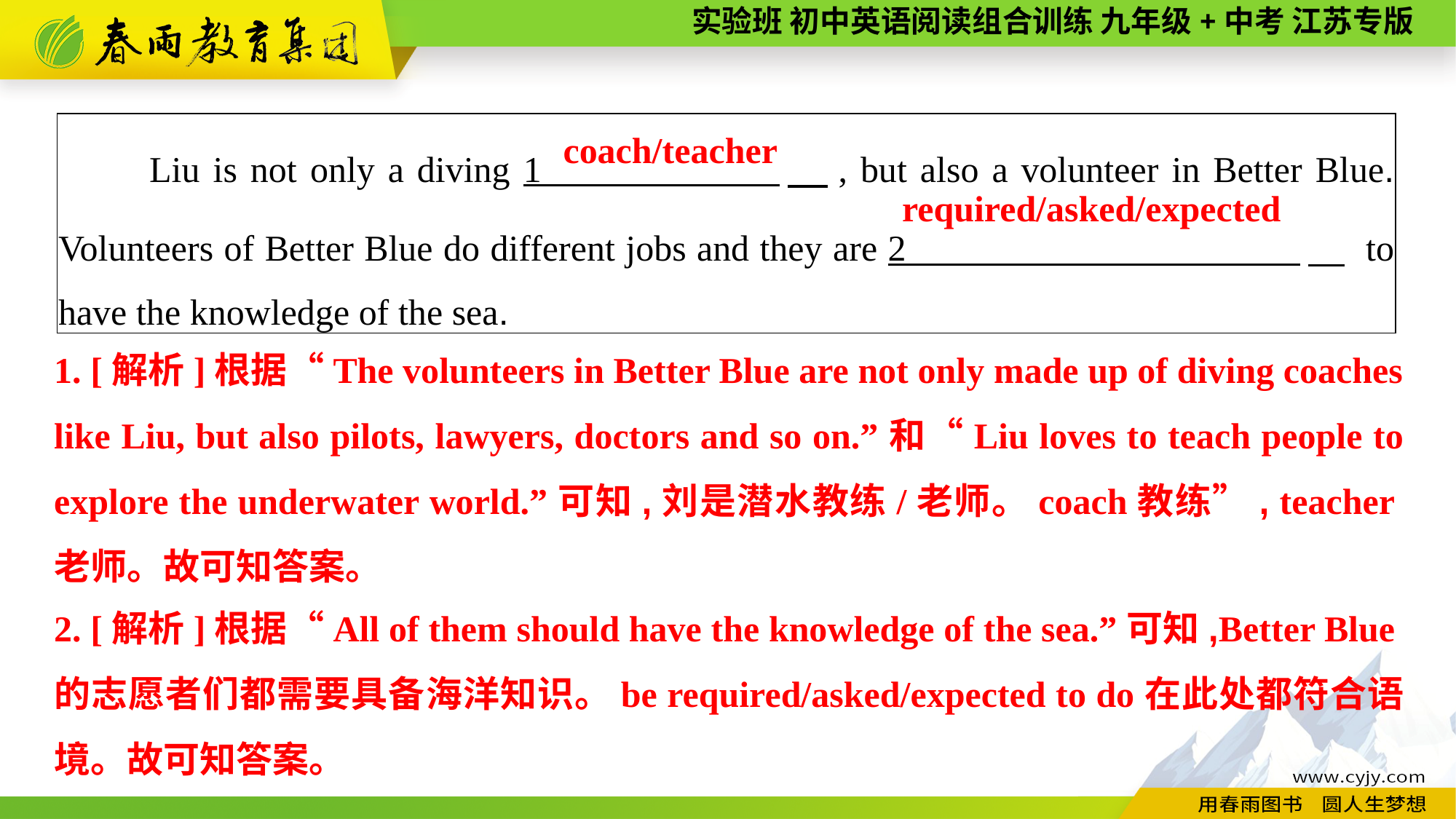

| Liu is not only a diving 1 　, but also a volunteer in Better Blue. Volunteers of Better Blue do different jobs and they are 2 　 to have the knowledge of the sea. |
| --- |
coach/teacher
required/asked/expected
1. [解析]根据“The volunteers in Better Blue are not only made up of diving coaches like Liu, but also pilots, lawyers, doctors and so on.”和“Liu loves to teach people to explore the underwater world.”可知,刘是潜水教练/老师。coach教练”, teacher老师。故可知答案。
2. [解析]根据“All of them should have the knowledge of the sea.”可知,Better Blue的志愿者们都需要具备海洋知识。be required/asked/expected to do在此处都符合语境。故可知答案。